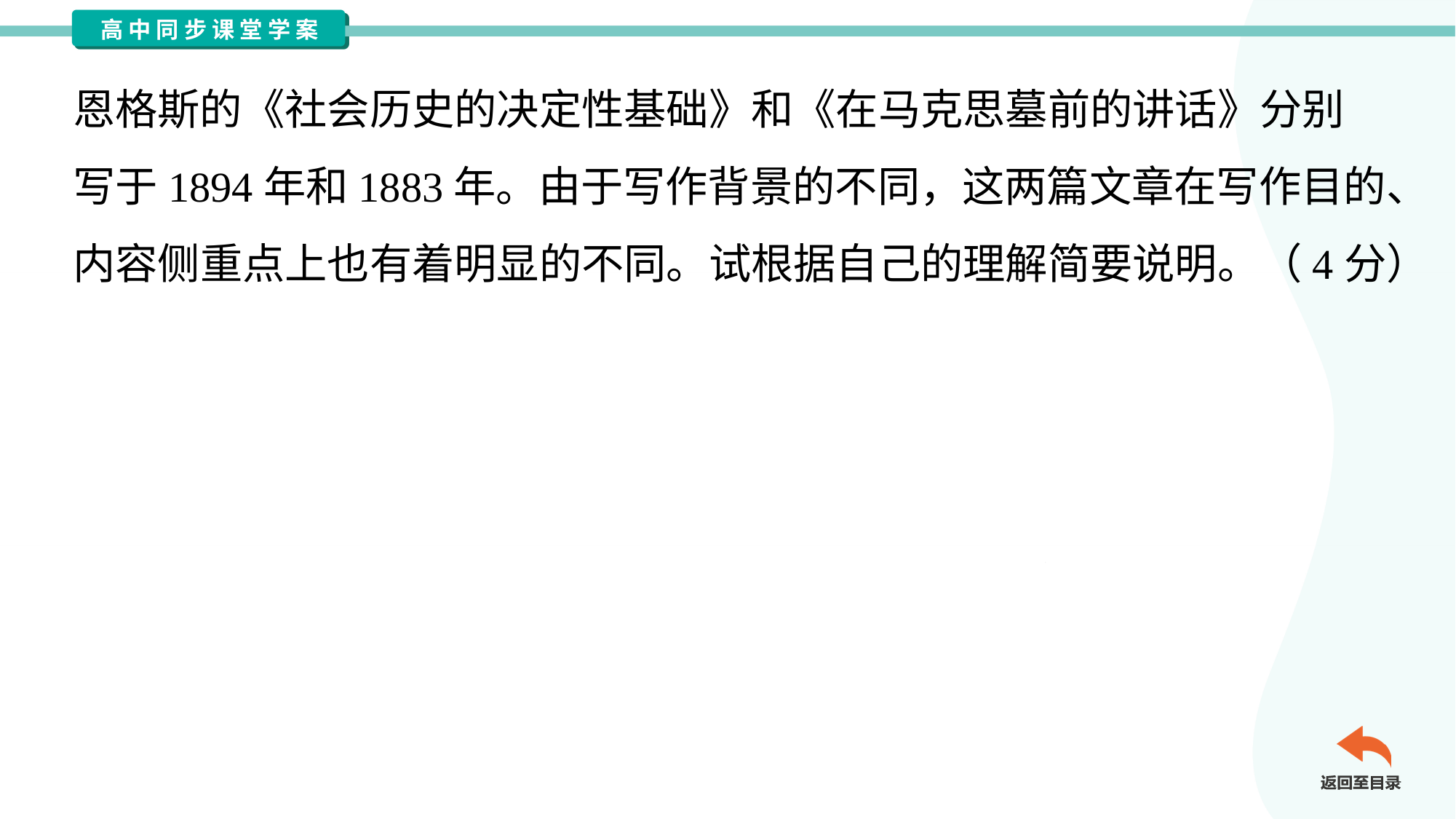

恩格斯的《社会历史的决定性基础》和《在马克思墓前的讲话》分别
写于1894年和1883年。由于写作背景的不同，这两篇文章在写作目的、
内容侧重点上也有着明显的不同。试根据自己的理解简要说明。（4分）